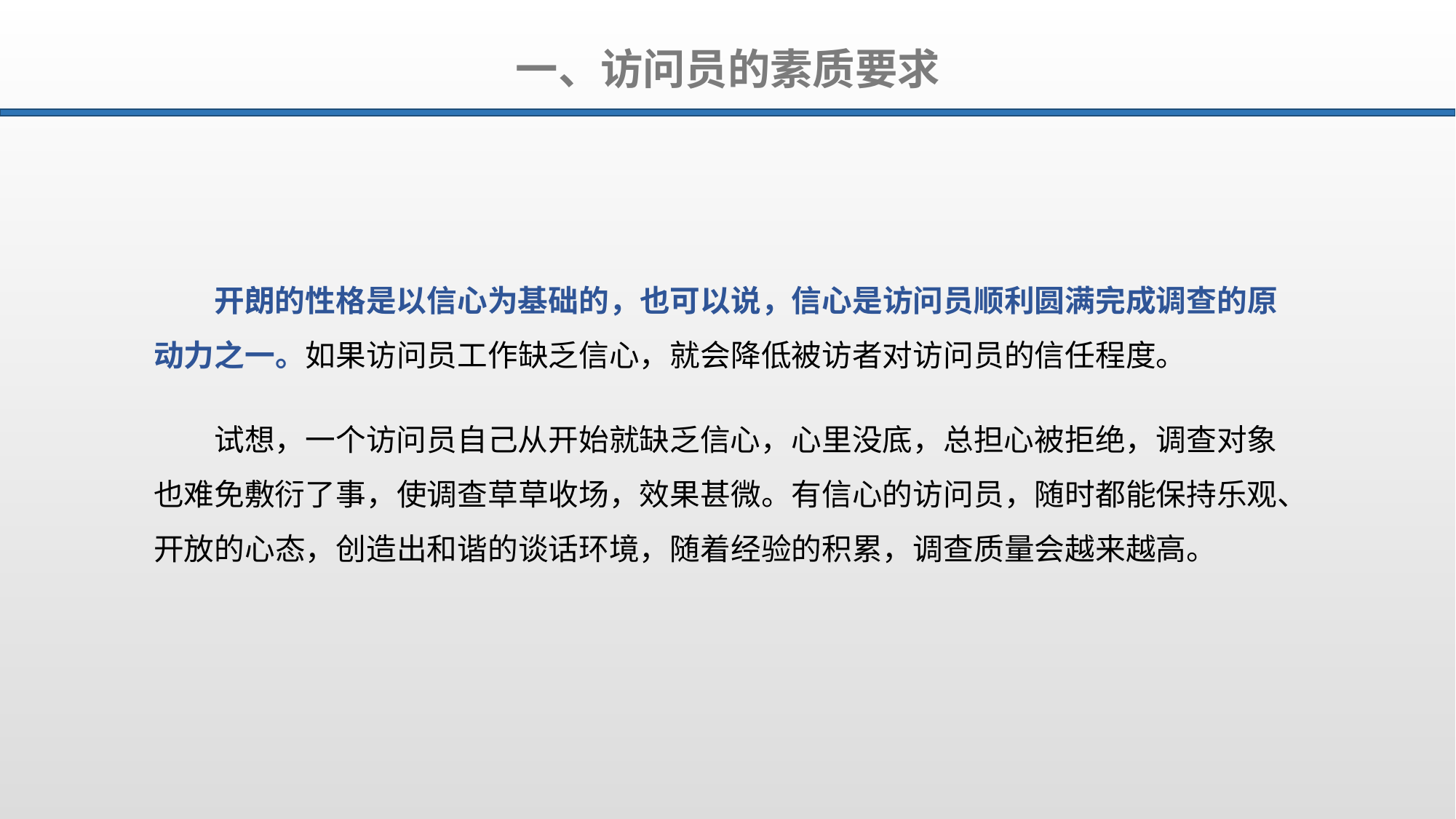

一、访问员的素质要求

开朗的性格是以信心为基础的，也可以说，信心是访问员顺利圆满完成调查的原动力之一。如果访问员工作缺乏信心，就会降低被访者对访问员的信任程度。
试想，一个访问员自己从开始就缺乏信心，心里没底，总担心被拒绝，调查对象也难免敷衍了事，使调查草草收场，效果甚微。有信心的访问员，随时都能保持乐观、开放的心态，创造出和谐的谈话环境，随着经验的积累，调查质量会越来越高。